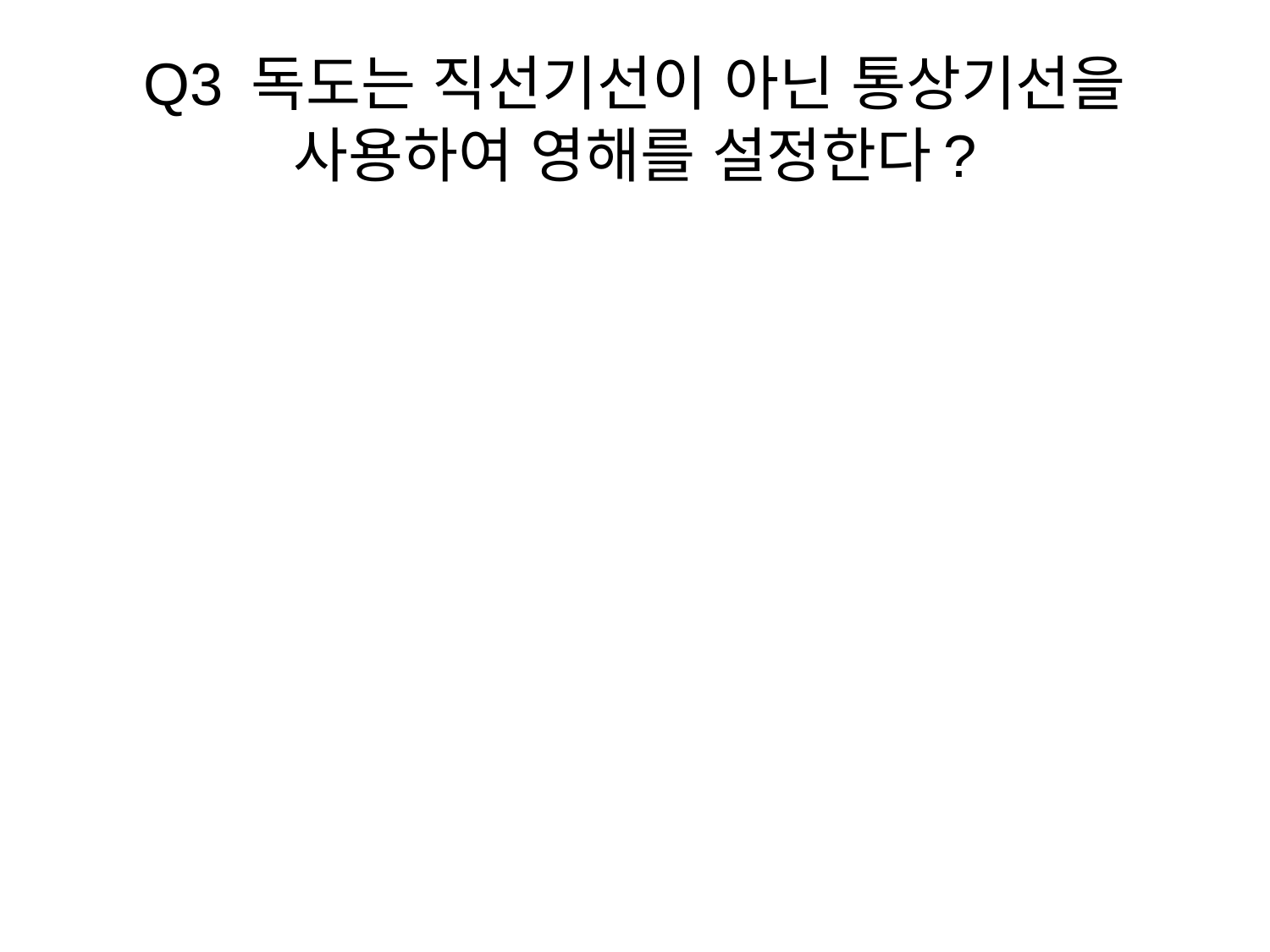

# Q3 독도는 직선기선이 아닌 통상기선을 사용하여 영해를 설정한다?